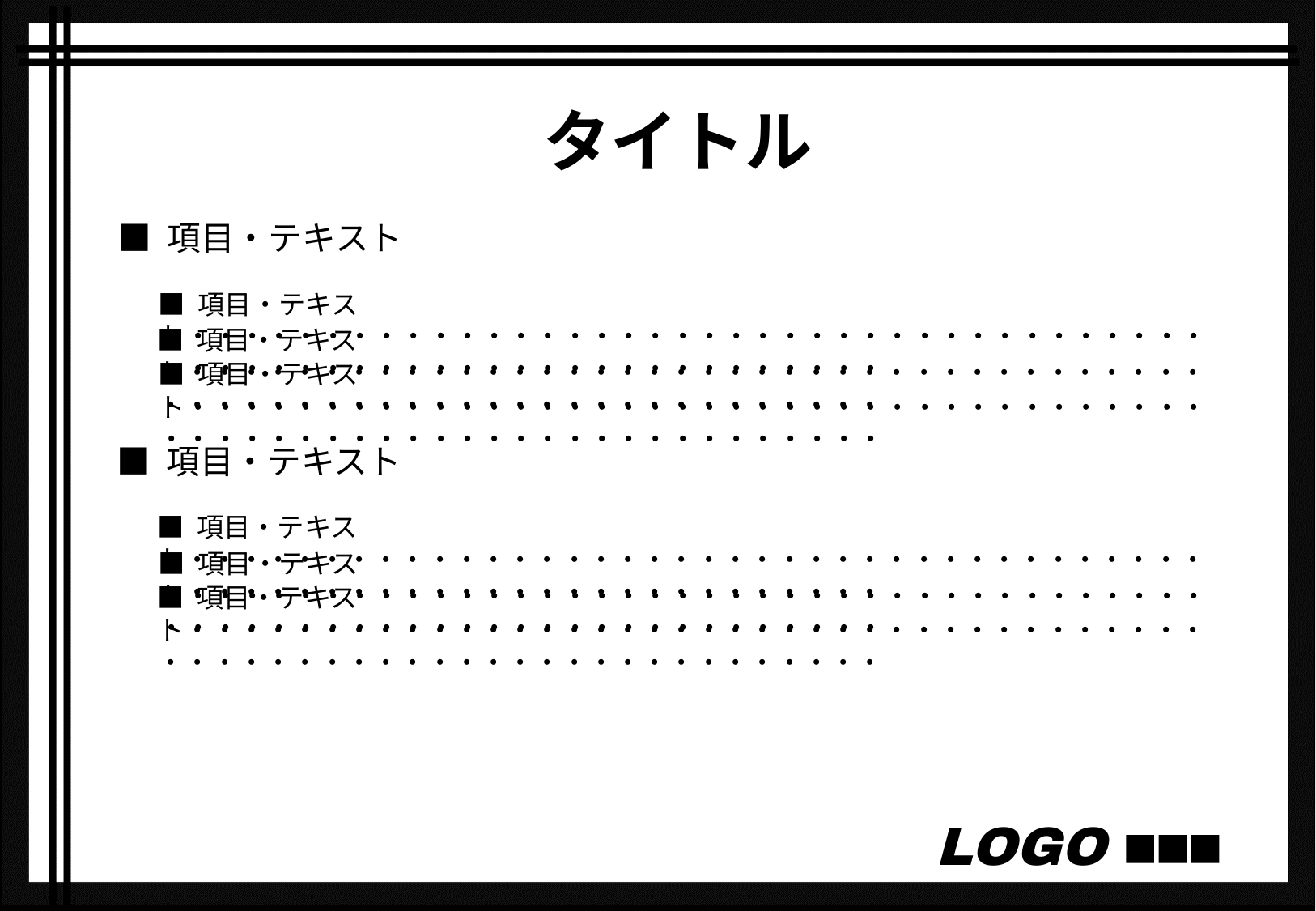

タイトル
■ 項目・テキスト
■ 項目・テキスト・・・・・・・・・・・・・・・・・・・・・・・・・・・・・・・・・・・・・・・・・・・・・・・・・・・・・・・・・・・・・・・・・
■ 項目・テキスト・・・・・・・・・・・・・・・・・・・・・・・・・・・・・・・・・・・・・・・・・・・・・・・・・・・・・・・・・・・・・・・・・
■ 項目・テキスト・・・・・・・・・・・・・・・・・・・・・・・・・・・・・・・・・・・・・・・・・・・・・・・・・・・・・・・・・・・・・・・・・
■ 項目・テキスト
■ 項目・テキスト・・・・・・・・・・・・・・・・・・・・・・・・・・・・・・・・・・・・・・・・・・・・・・・・・・・・・・・・・・・・・・・・・
■ 項目・テキスト・・・・・・・・・・・・・・・・・・・・・・・・・・・・・・・・・・・・・・・・・・・・・・・・・・・・・・・・・・・・・・・・・
■ 項目・テキスト・・・・・・・・・・・・・・・・・・・・・・・・・・・・・・・・・・・・・・・・・・・・・・・・・・・・・・・・・・・・・・・・・
LOGO ■■■